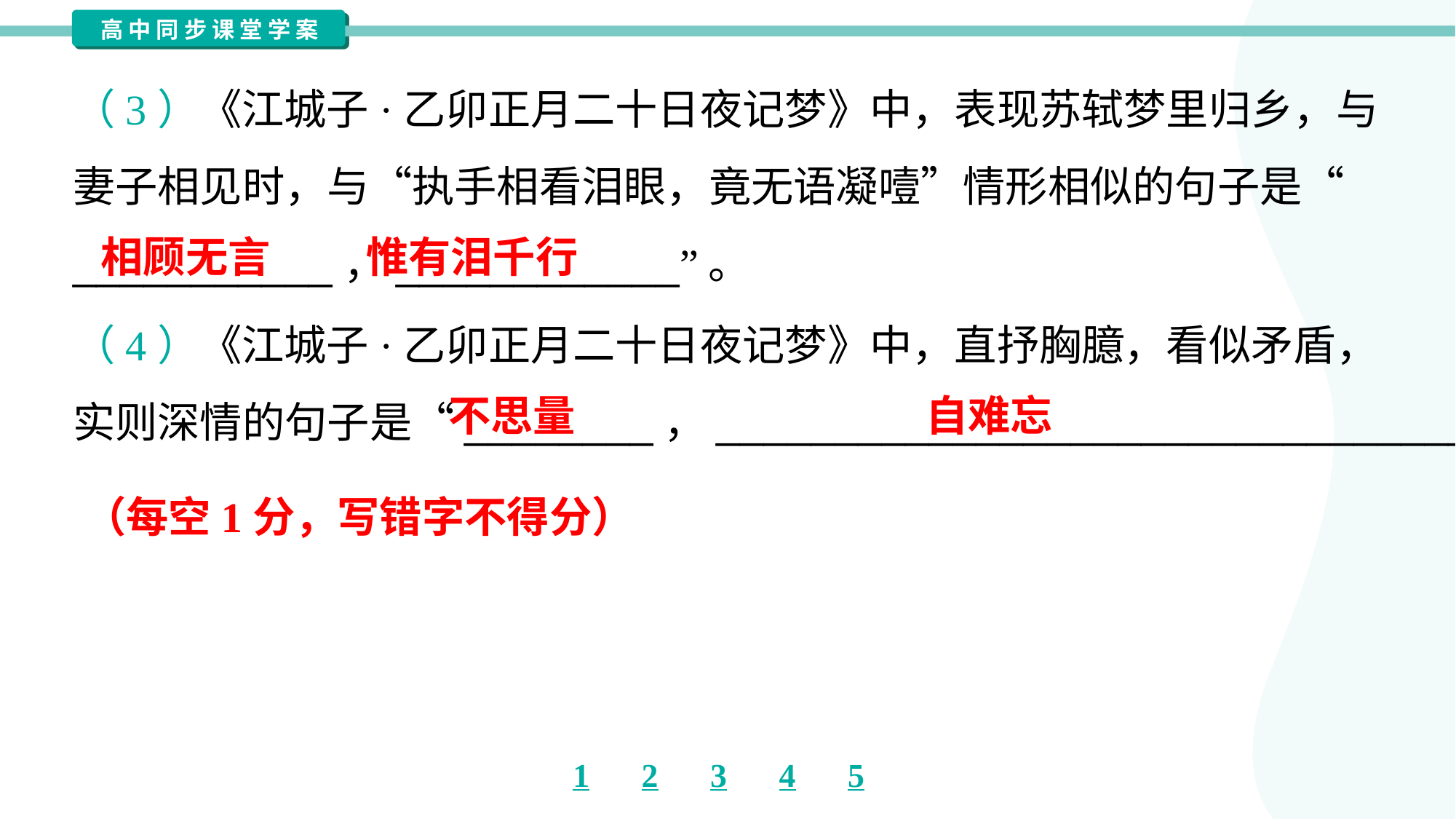

（3）《江城子·乙卯正月二十日夜记梦》中，表现苏轼梦里归乡，与
妻子相见时，与“执手相看泪眼，竟无语凝噎”情形相似的句子是“
___________，____________”。
相顾无言
惟有泪千行
（4）《江城子·乙卯正月二十日夜记梦》中，直抒胸臆，看似矛盾，
实则深情的句子是“________，_________________________________”。
不思量
自难忘
（每空1分，写错字不得分）